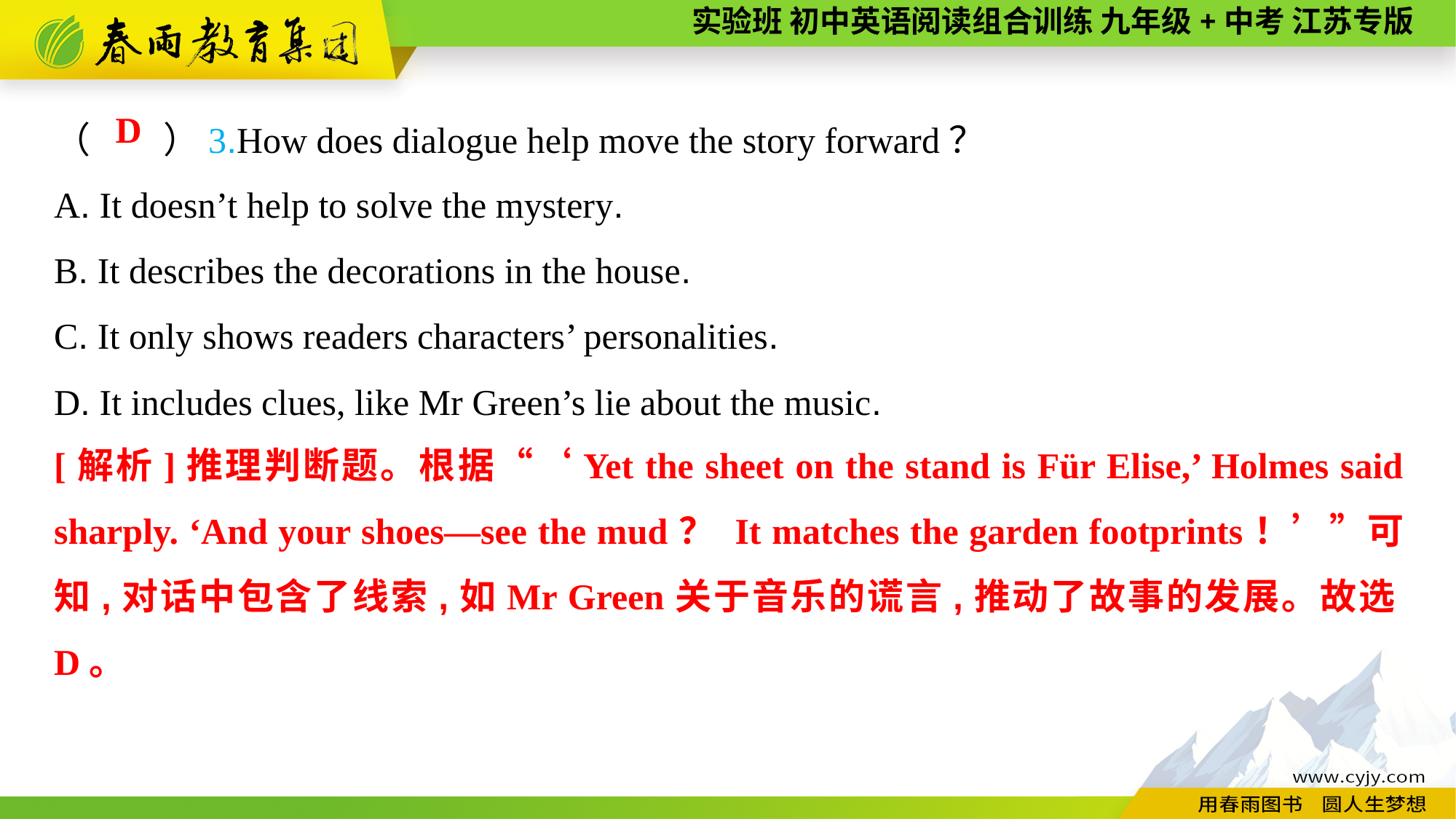

（　　）3.How does dialogue help move the story forward？
A. It doesn’t help to solve the mystery.
B. It describes the decorations in the house.
C. It only shows readers characters’ personalities.
D. It includes clues, like Mr Green’s lie about the music.
D
[解析]推理判断题。根据“‘Yet the sheet on the stand is Für Elise,’ Holmes said sharply. ‘And your shoes—see the mud？ It matches the garden footprints！’”可知,对话中包含了线索,如Mr Green关于音乐的谎言,推动了故事的发展。故选D。